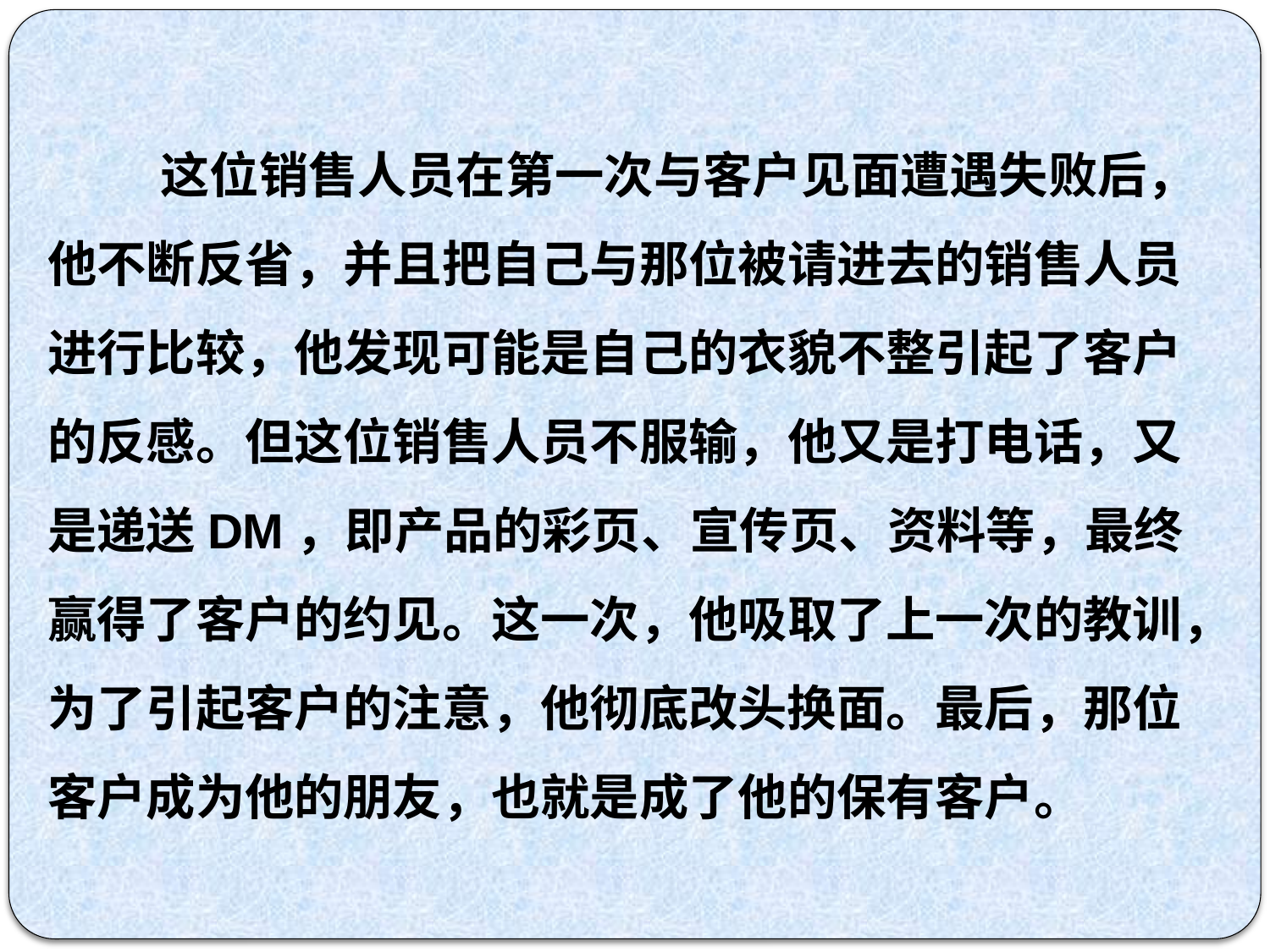

这位销售人员在第一次与客户见面遭遇失败后，他不断反省，并且把自己与那位被请进去的销售人员进行比较，他发现可能是自己的衣貌不整引起了客户的反感。但这位销售人员不服输，他又是打电话，又是递送DM，即产品的彩页、宣传页、资料等，最终赢得了客户的约见。这一次，他吸取了上一次的教训，为了引起客户的注意，他彻底改头换面。最后，那位客户成为他的朋友，也就是成了他的保有客户。